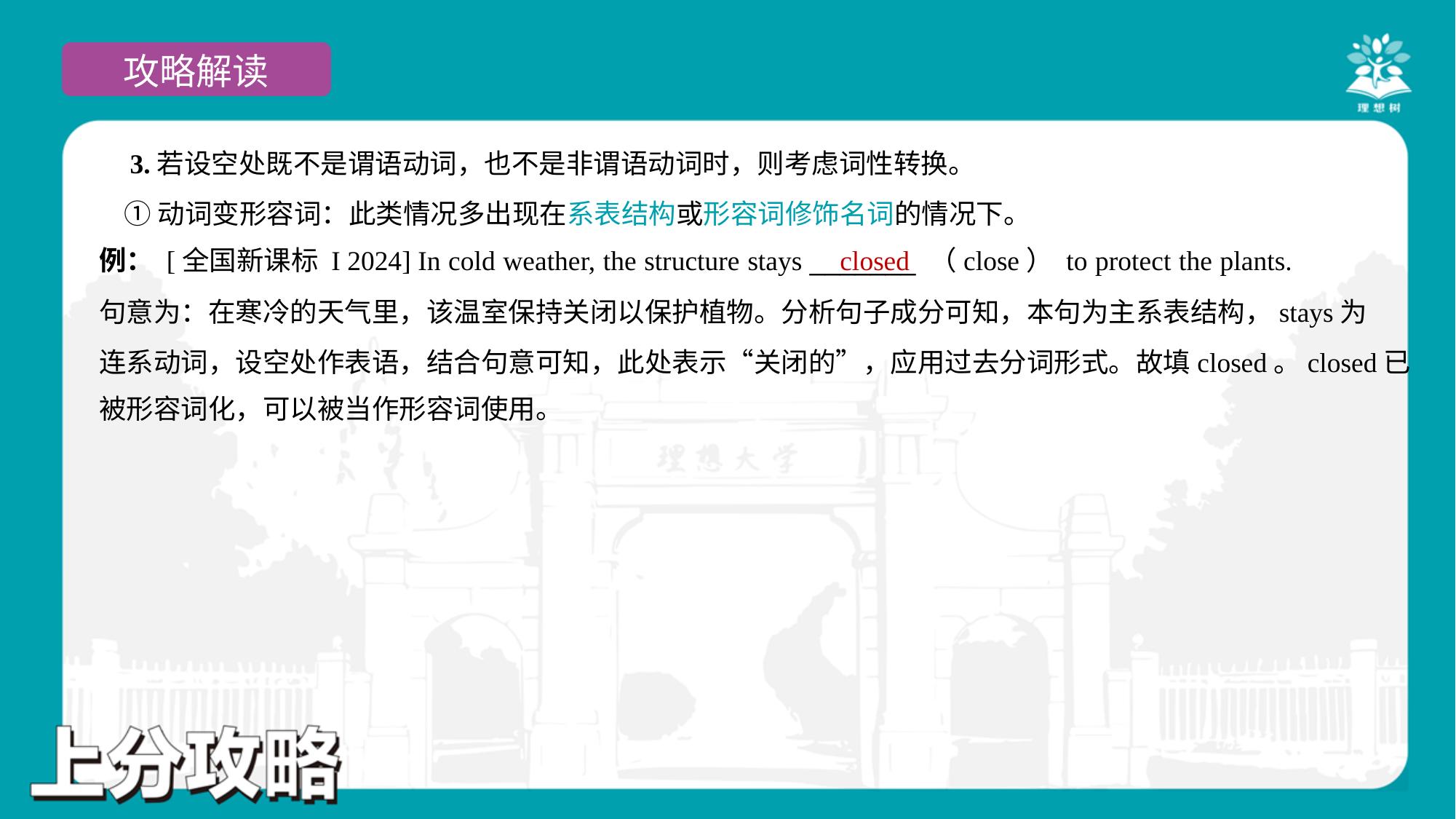

3.若设空处既不是谓语动词，也不是非谓语动词时，则考虑词性转换。
    ①动词变形容词：此类情况多出现在系表结构或形容词修饰名词的情况下。
例： [全国新课标 I 2024] In cold weather, the structure stays _______ （close） to protect the plants.
closed
句意为：在寒冷的天气里，该温室保持关闭以保护植物。分析句子成分可知，本句为主系表结构，stays为
连系动词，设空处作表语，结合句意可知，此处表示“关闭的”，应用过去分词形式。故填closed。closed已
被形容词化，可以被当作形容词使用。